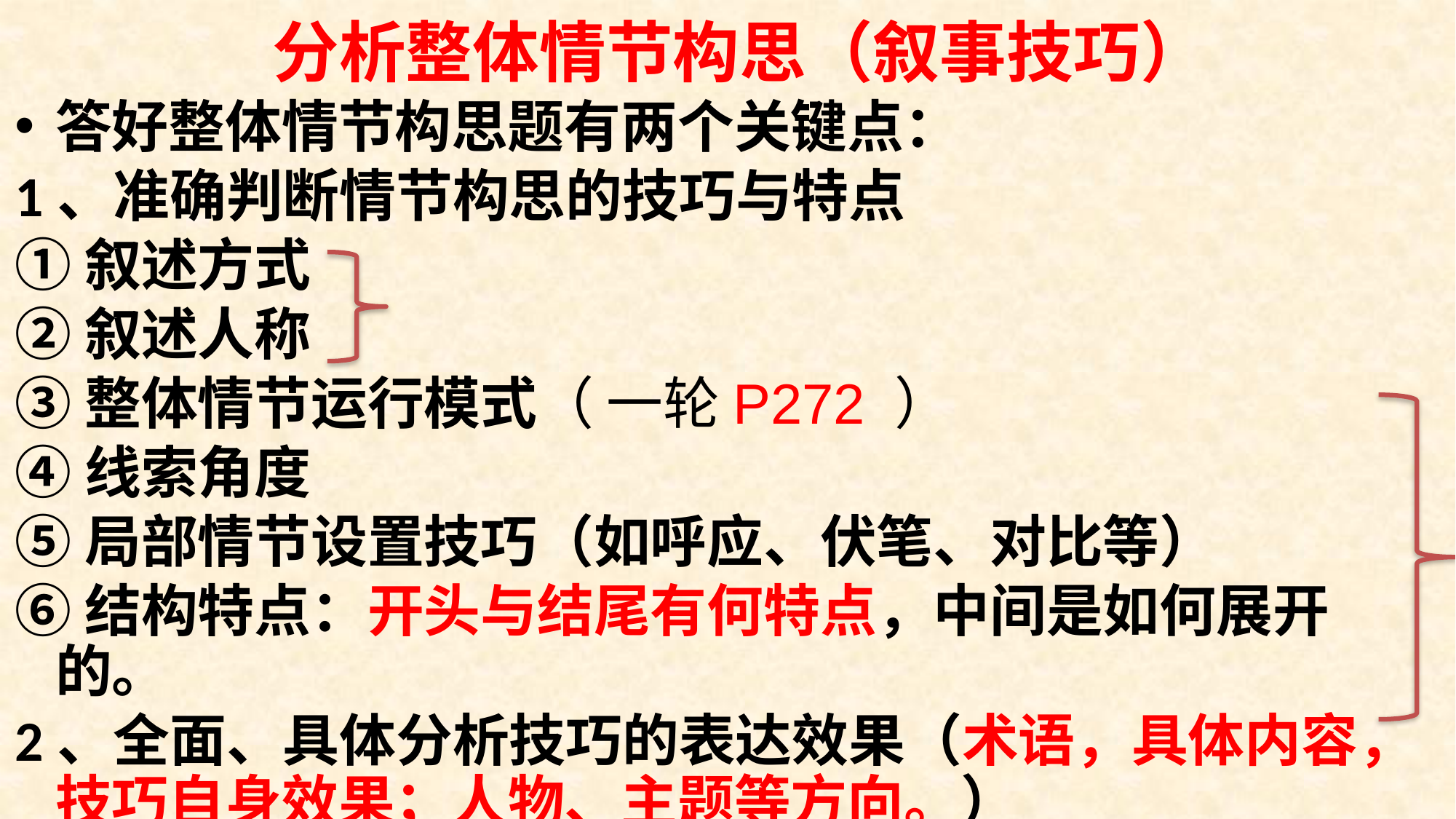

# 分析整体情节构思（叙事技巧）
答好整体情节构思题有两个关键点：
1、准确判断情节构思的技巧与特点
①叙述方式
②叙述人称
③整体情节运行模式（ 一轮P272 ）
④线索角度
⑤局部情节设置技巧（如呼应、伏笔、对比等）
⑥结构特点：开头与结尾有何特点，中间是如何展开的。
2、全面、具体分析技巧的表达效果（术语，具体内容，技巧自身效果；人物、主题等方向。）